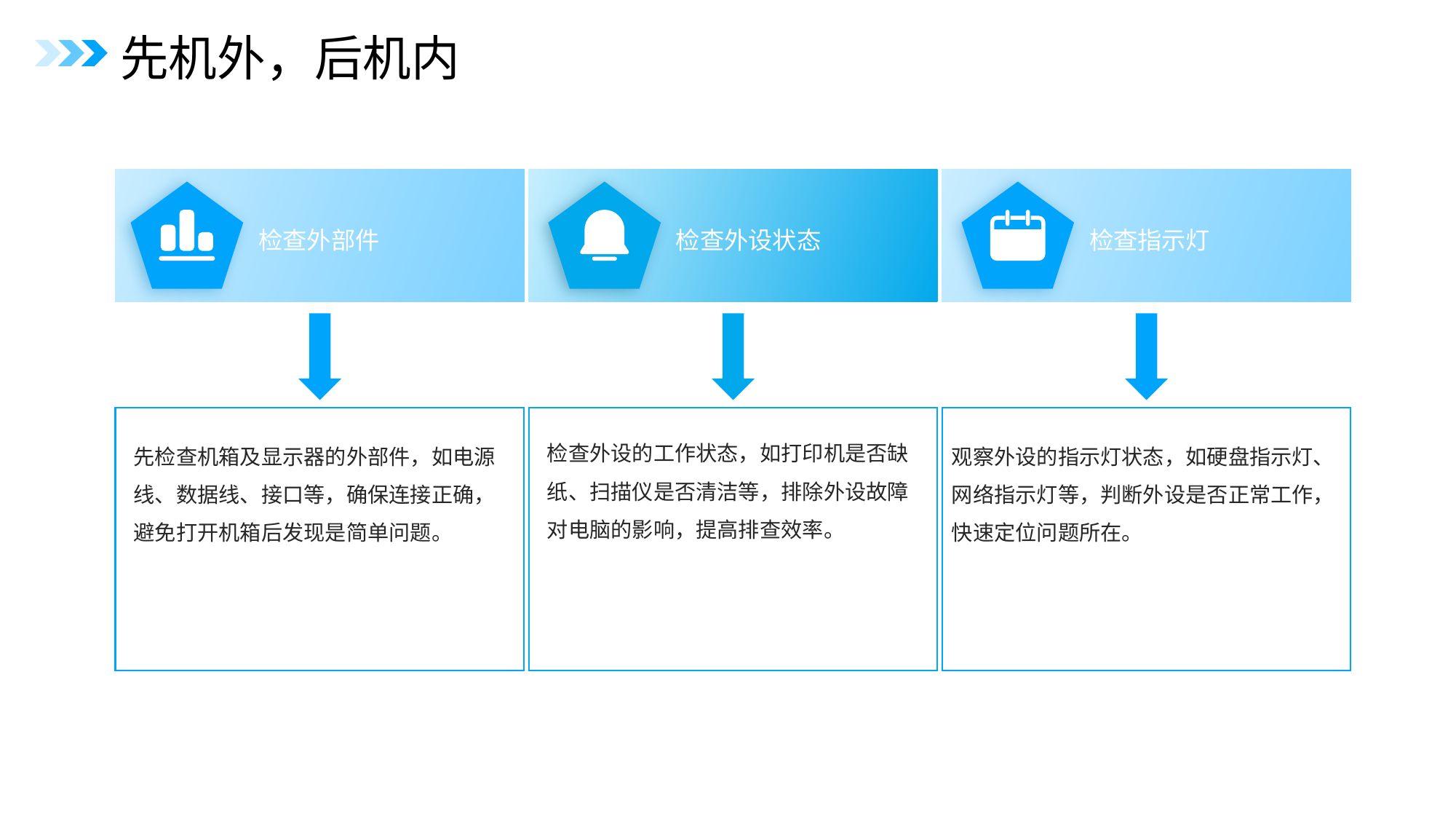

先机外，后机内

检查外部件
检查外设状态
检查指示灯

检查外设的工作状态，如打印机是否缺纸、扫描仪是否清洁等，排除外设故障对电脑的影响，提高排查效率。
先检查机箱及显示器的外部件，如电源线、数据线、接口等，确保连接正确，避免打开机箱后发现是简单问题。
观察外设的指示灯状态，如硬盘指示灯、网络指示灯等，判断外设是否正常工作，快速定位问题所在。